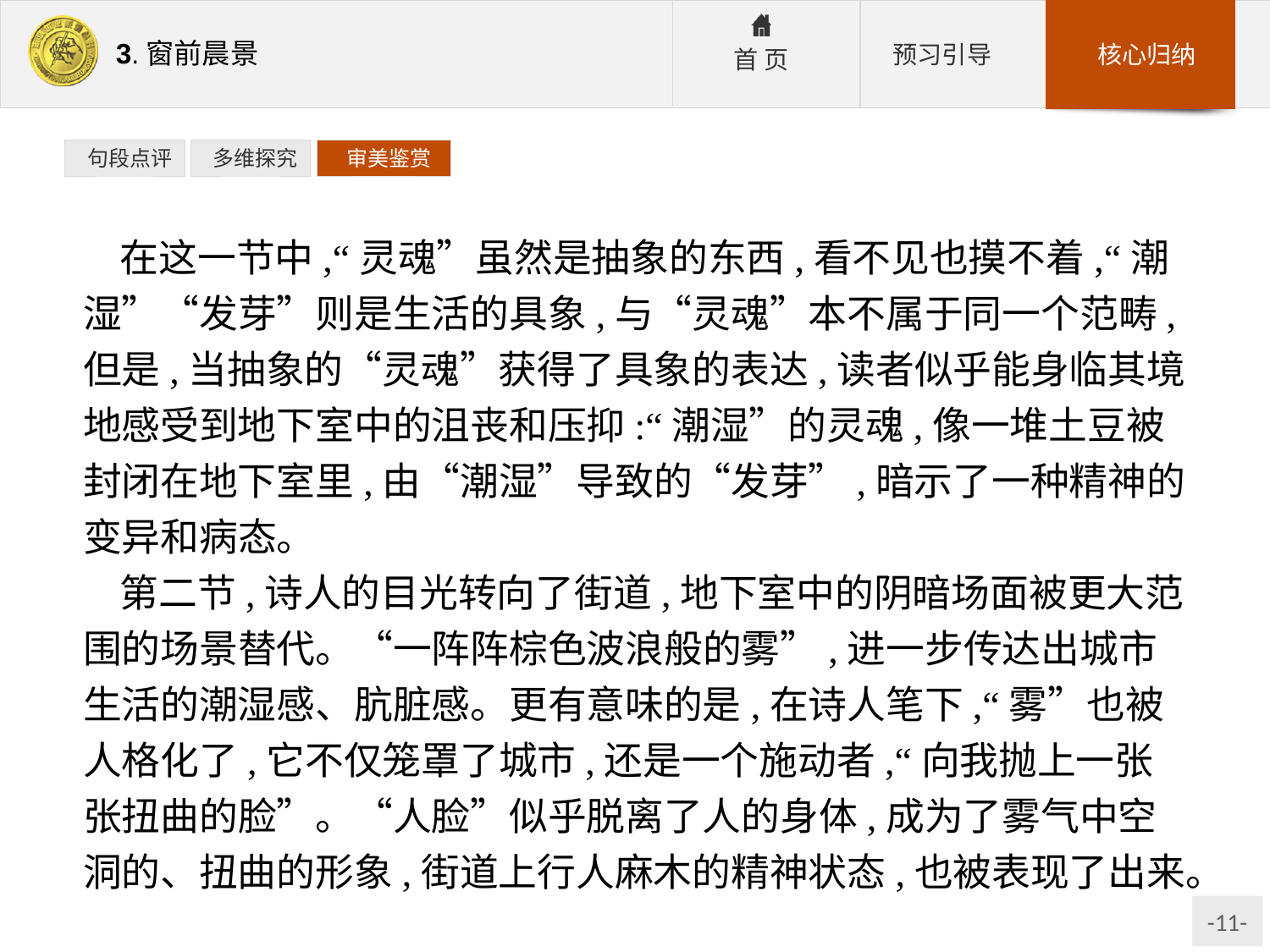

句段点评
 多维探究
 审美鉴赏
在这一节中,“灵魂”虽然是抽象的东西,看不见也摸不着,“潮湿”“发芽”则是生活的具象,与“灵魂”本不属于同一个范畴,但是,当抽象的“灵魂”获得了具象的表达,读者似乎能身临其境地感受到地下室中的沮丧和压抑:“潮湿”的灵魂,像一堆土豆被封闭在地下室里,由“潮湿”导致的“发芽”,暗示了一种精神的变异和病态。
第二节,诗人的目光转向了街道,地下室中的阴暗场面被更大范围的场景替代。“一阵阵棕色波浪般的雾”,进一步传达出城市生活的潮湿感、肮脏感。更有意味的是,在诗人笔下,“雾”也被人格化了,它不仅笼罩了城市,还是一个施动者,“向我抛上一张张扭曲的脸”。“人脸”似乎脱离了人的身体,成为了雾气中空洞的、扭曲的形象,街道上行人麻木的精神状态,也被表现了出来。